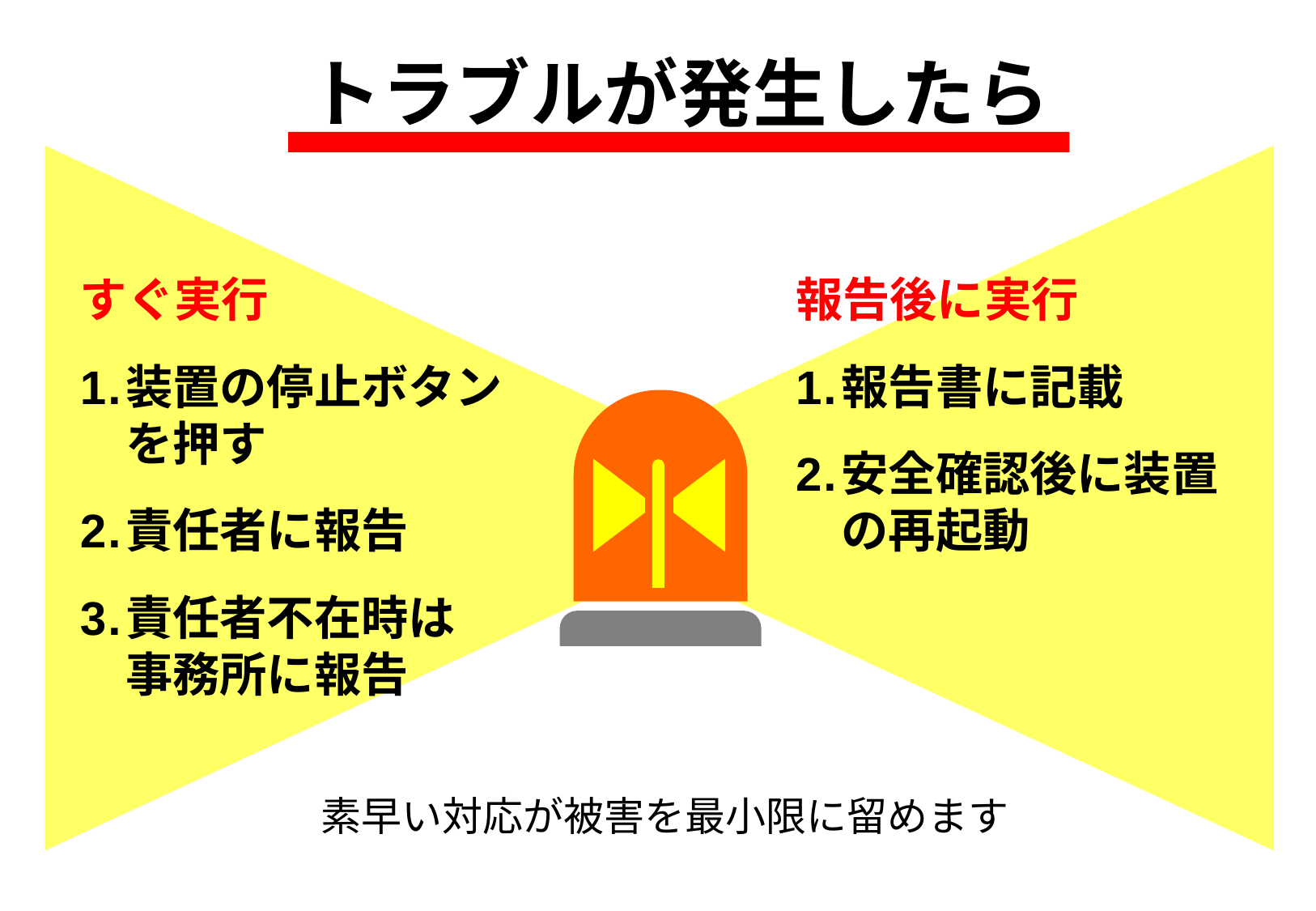

トラブルが発生したら

すぐ実行
報告後に実行
装置の停止ボタンを押す
責任者に報告
責任者不在時は
事務所に報告
報告書に記載
安全確認後に装置の再起動

素早い対応が被害を最小限に留めます